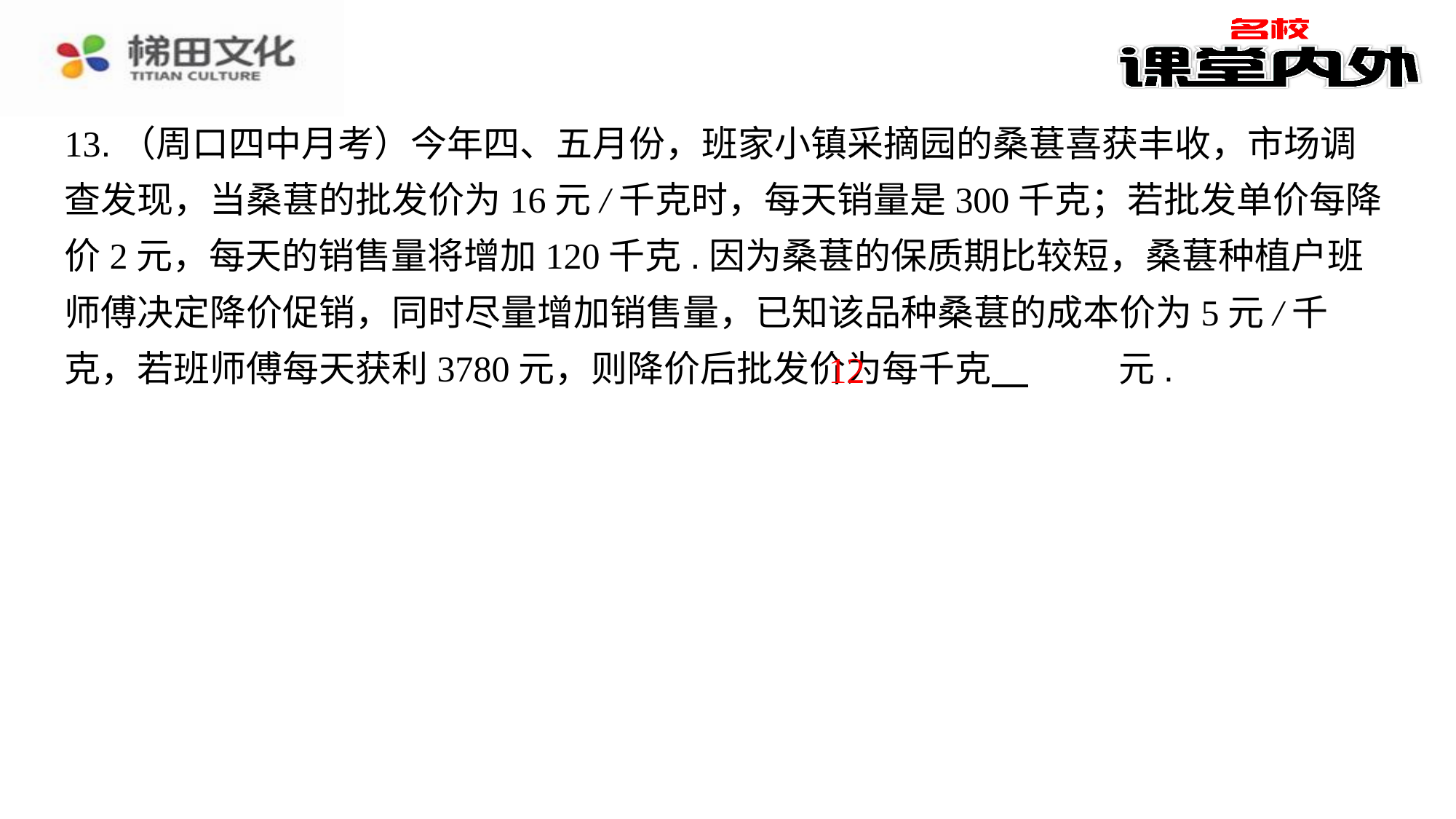

13.（周口四中月考）今年四、五月份，班家小镇采摘园的桑葚喜获丰收，市场调查发现，当桑葚的批发价为16元/千克时，每天销量是300千克；若批发单价每降价2元，每天的销售量将增加120千克.因为桑葚的保质期比较短，桑葚种植户班师傅决定降价促销，同时尽量增加销售量，已知该品种桑葚的成本价为5元/千克，若班师傅每天获利3780元，则降价后批发价为每千克 　12　⁠元.
12